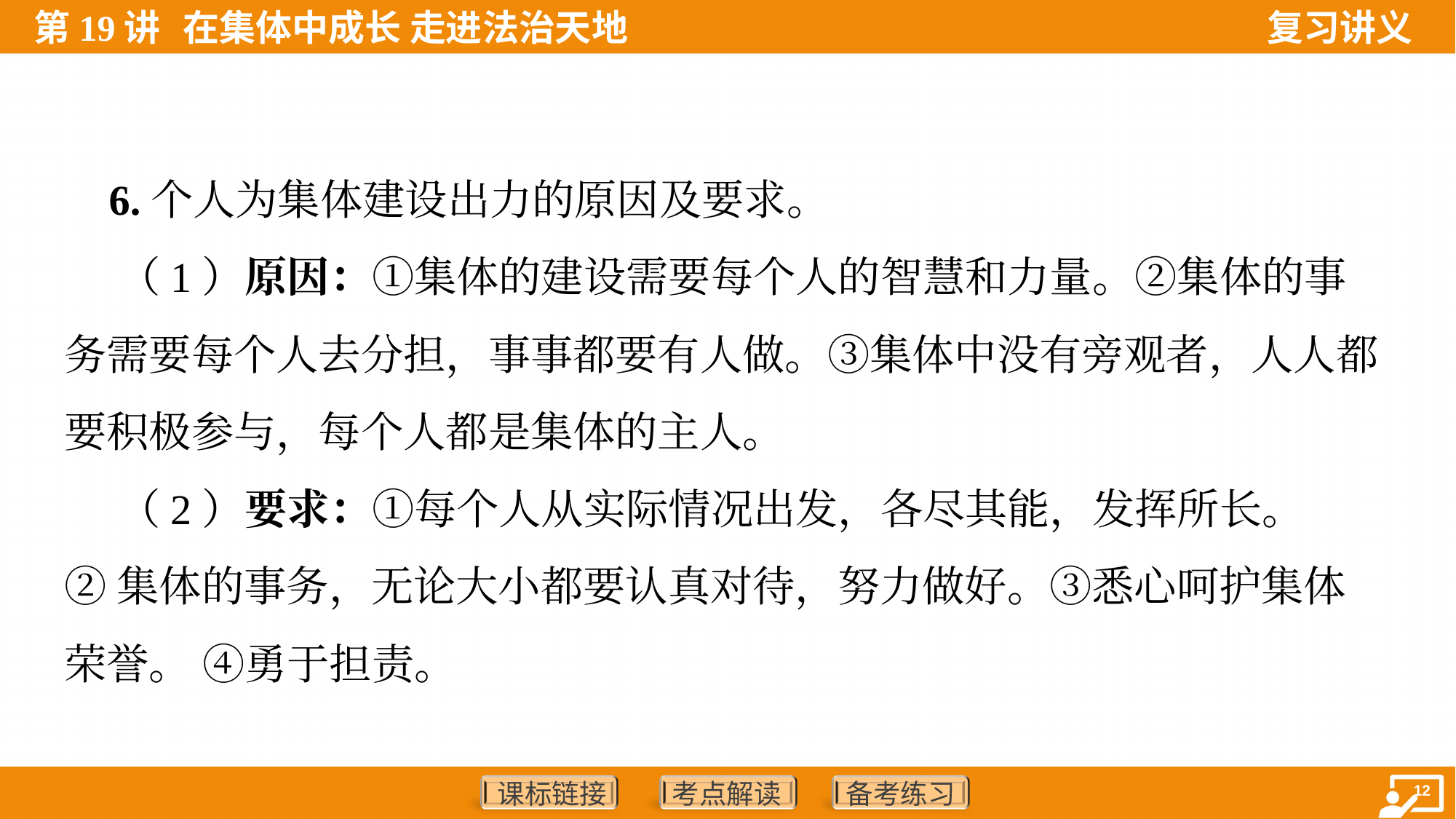

6.个人为集体建设出力的原因及要求。
    （1）原因：①集体的建设需要每个人的智慧和力量。②集体的事
务需要每个人去分担，事事都要有人做。③集体中没有旁观者，人人都
要积极参与，每个人都是集体的主人。
    （2）要求：①每个人从实际情况出发，各尽其能，发挥所长。
②集体的事务，无论大小都要认真对待，努力做好。③悉心呵护集体
荣誉。 ④勇于担责。